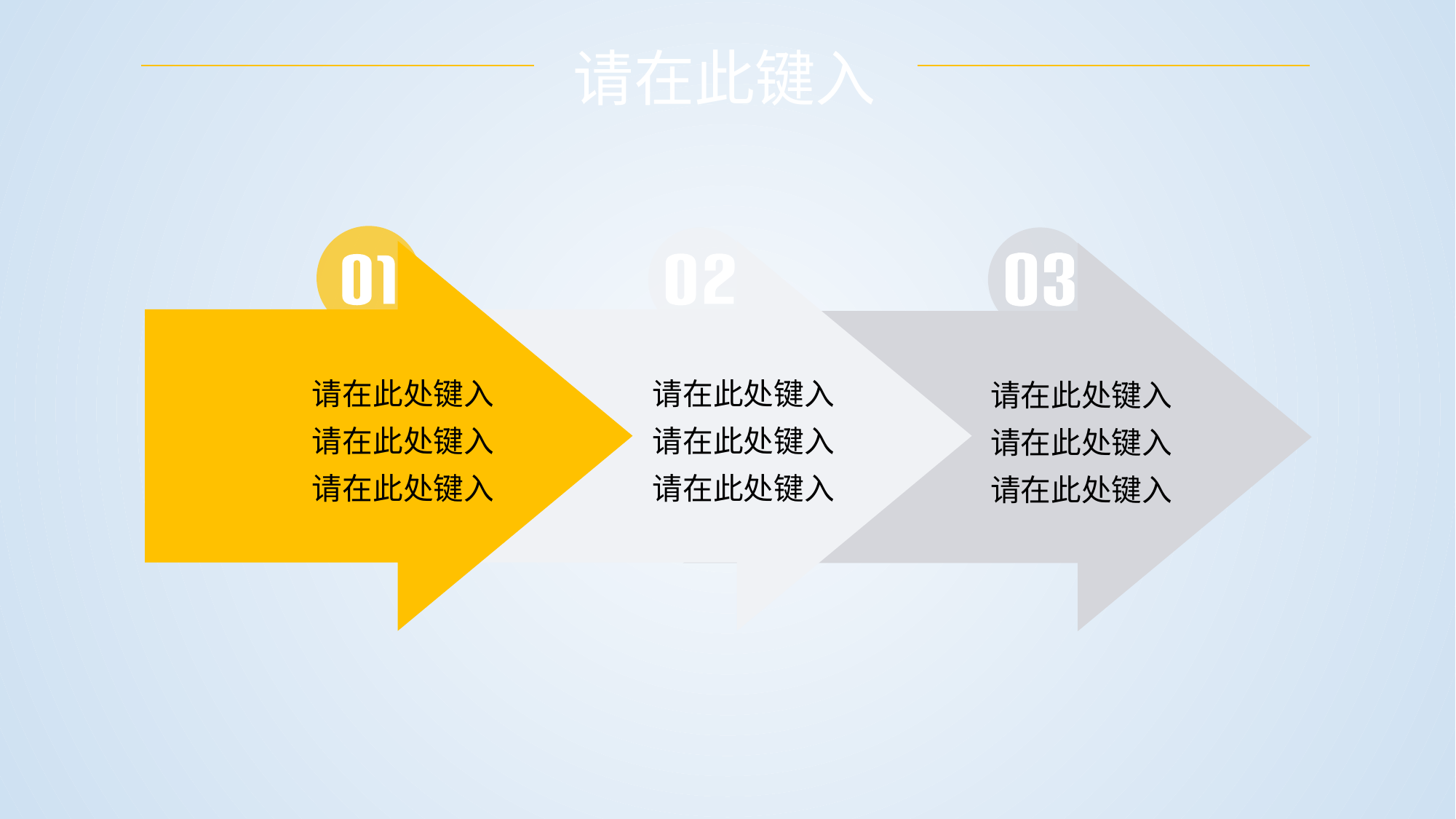

请在此键入

请在此处键入请在此处键入请在此处键入
请在此处键入请在此处键入请在此处键入
请在此处键入请在此处键入请在此处键入